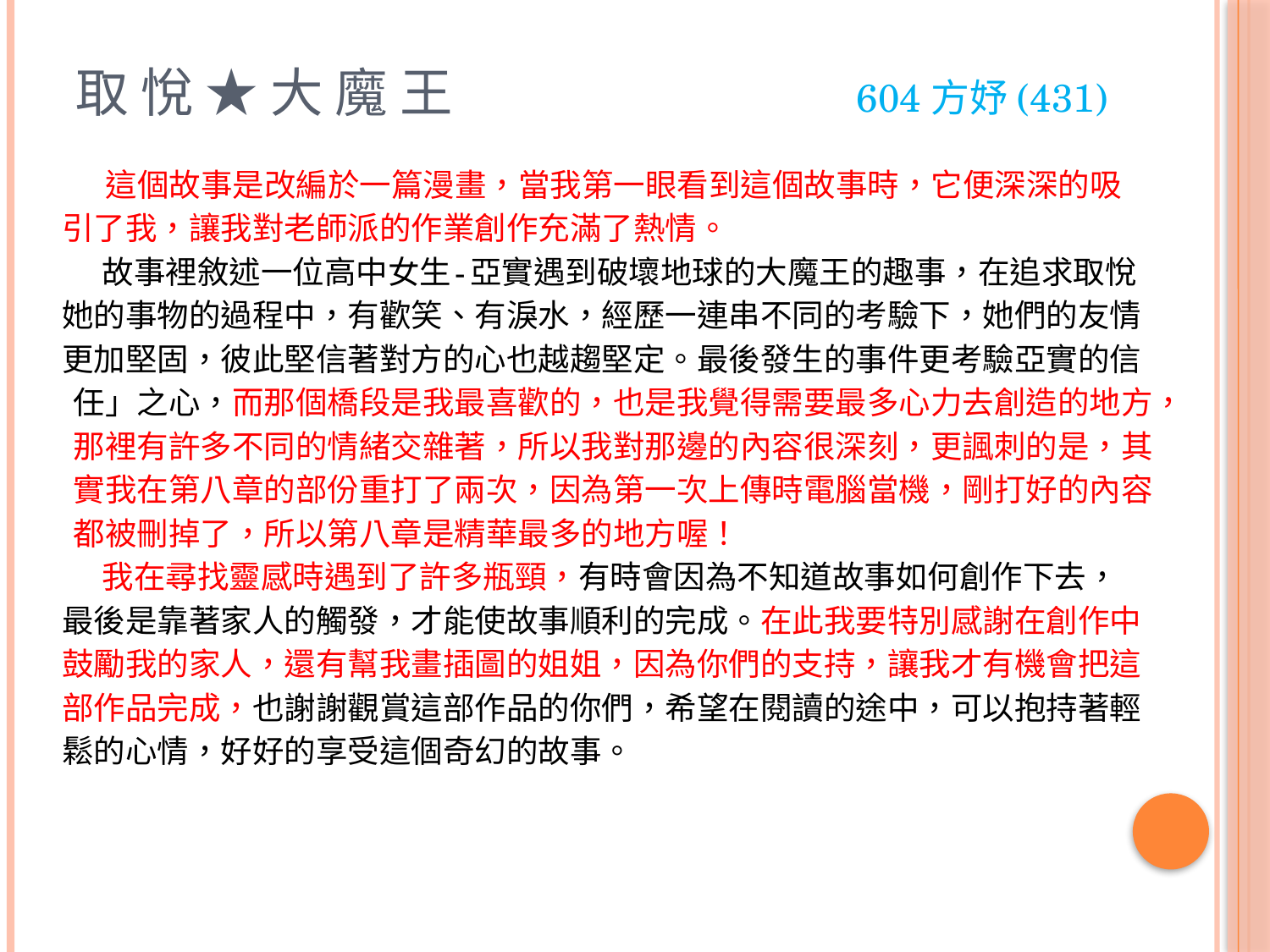

# 取 悅 ★ 大 魔 王                                 604方妤(431)
        這個故事是改編於一篇漫畫，當我第一眼看到這個故事時，它便深深的吸
引了我，讓我對老師派的作業創作充滿了熱情。
     故事裡敘述一位高中女生-亞實遇到破壞地球的大魔王的趣事，在追求取悅
她的事物的過程中，有歡笑、有淚水，經歷一連串不同的考驗下，她們的友情
更加堅固，彼此堅信著對方的心也越趨堅定。最後發生的事件更考驗亞實的信
 任」之心，而那個橋段是我最喜歡的，也是我覺得需要最多心力去創造的地方，
 那裡有許多不同的情緒交雜著，所以我對那邊的內容很深刻，更諷刺的是，其
 實我在第八章的部份重打了兩次，因為第一次上傳時電腦當機，剛打好的內容
 都被刪掉了，所以第八章是精華最多的地方喔！
     我在尋找靈感時遇到了許多瓶頸，有時會因為不知道故事如何創作下去，
最後是靠著家人的觸發，才能使故事順利的完成。在此我要特別感謝在創作中
鼓勵我的家人，還有幫我畫插圖的姐姐，因為你們的支持，讓我才有機會把這
部作品完成，也謝謝觀賞這部作品的你們，希望在閱讀的途中，可以抱持著輕
鬆的心情，好好的享受這個奇幻的故事。